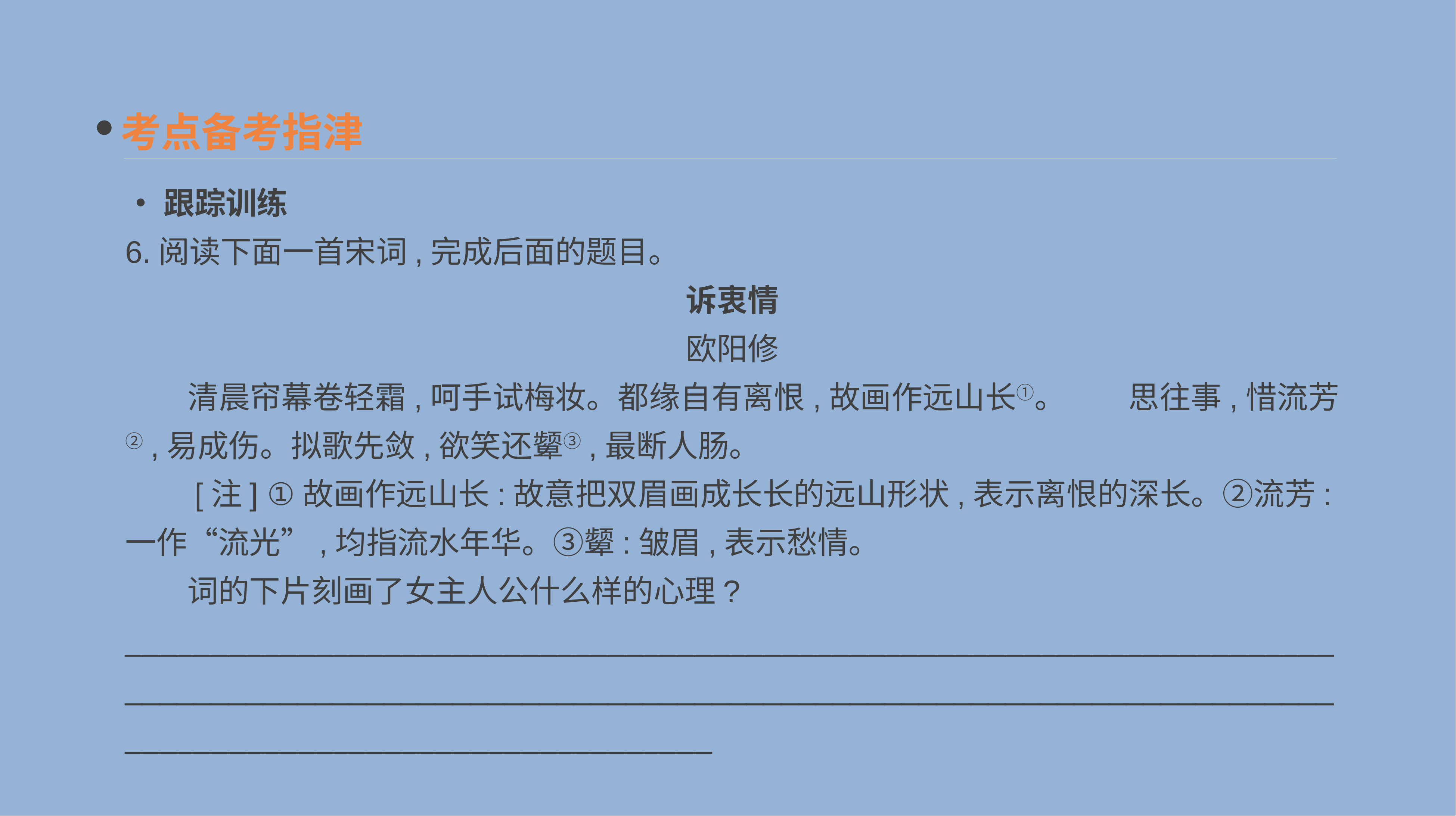

考点备考指津

•跟踪训练
6.阅读下面一首宋词,完成后面的题目。
诉衷情
欧阳修
　　清晨帘幕卷轻霜,呵手试梅妆。都缘自有离恨,故画作远山长①。　　思往事,惜流芳②,易成伤。拟歌先敛,欲笑还颦③,最断人肠。
　　[注] ①故画作远山长:故意把双眉画成长长的远山形状,表示离恨的深长。②流芳:一作“流光”,均指流水年华。③颦:皱眉,表示愁情。
　　词的下片刻画了女主人公什么样的心理?
______________________________________________________________________________________________________________________________________________________________________________